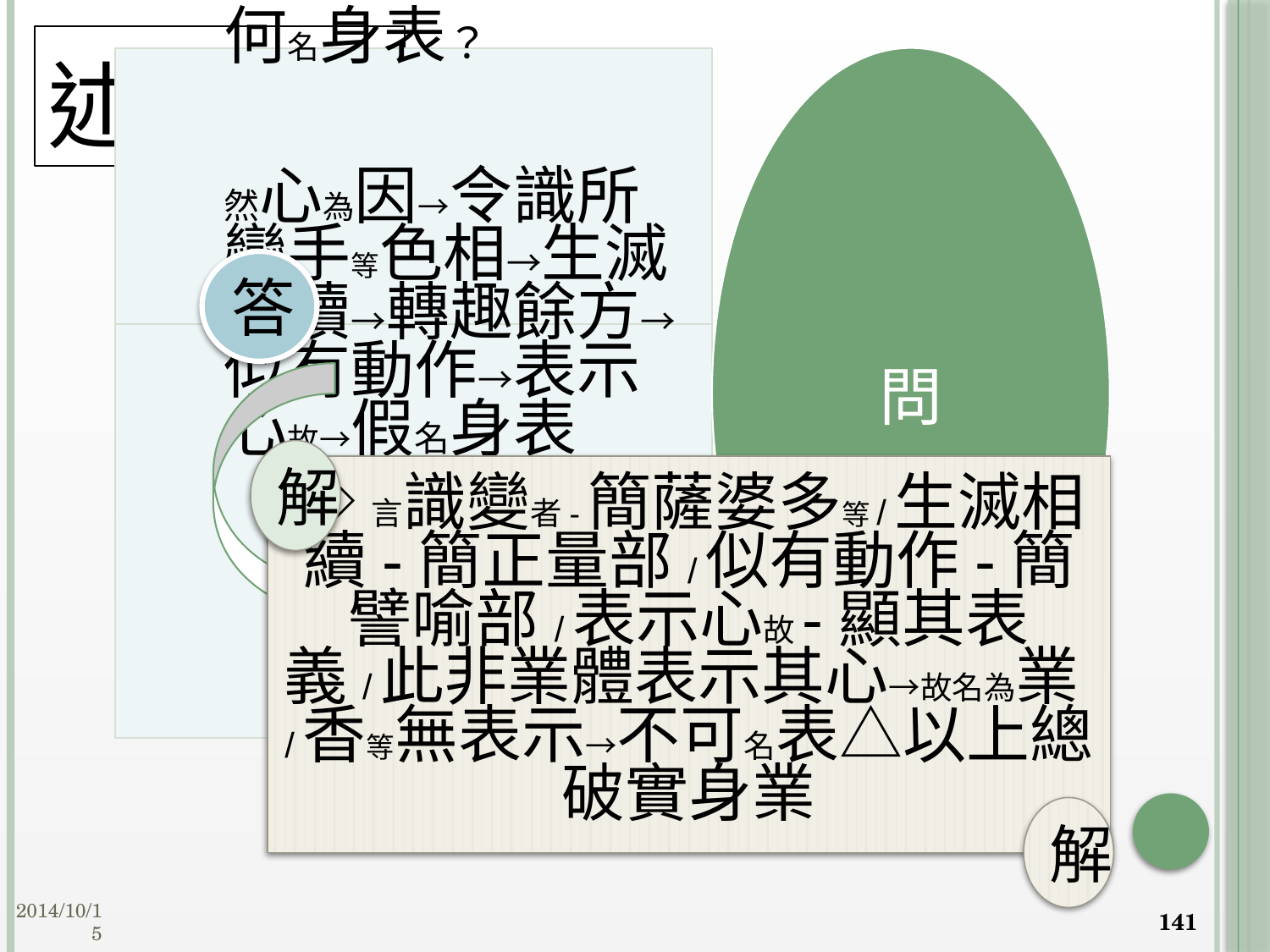

# 述正義
問
何名身表？
答

解
◇言識變者-簡薩婆多等/生滅相續-簡正量部/似有動作-簡譬喻部/表示心故-顯其表義/此非業體表示其心→故名為業/香等無表示→不可名表△以上總破實身業
解
2014/10/15
141